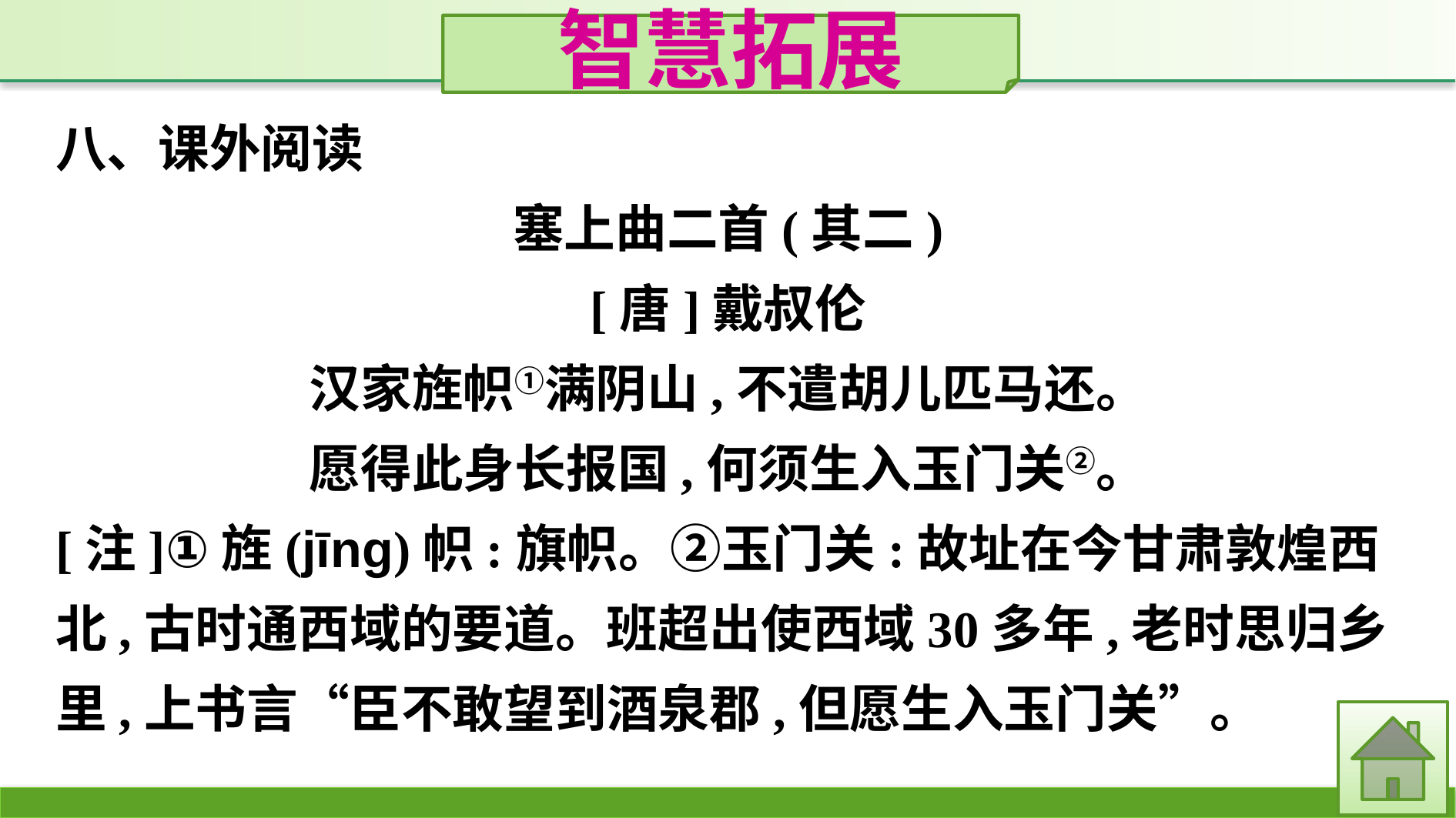

智慧拓展
八、课外阅读
塞上曲二首(其二)
[唐]戴叔伦
汉家旌帜①满阴山,不遣胡儿匹马还。
愿得此身长报国,何须生入玉门关②。
[注]①旌(jīnɡ)帜:旗帜。②玉门关:故址在今甘肃敦煌西北,古时通西域的要道。班超出使西域30多年,老时思归乡里,上书言“臣不敢望到酒泉郡,但愿生入玉门关”。